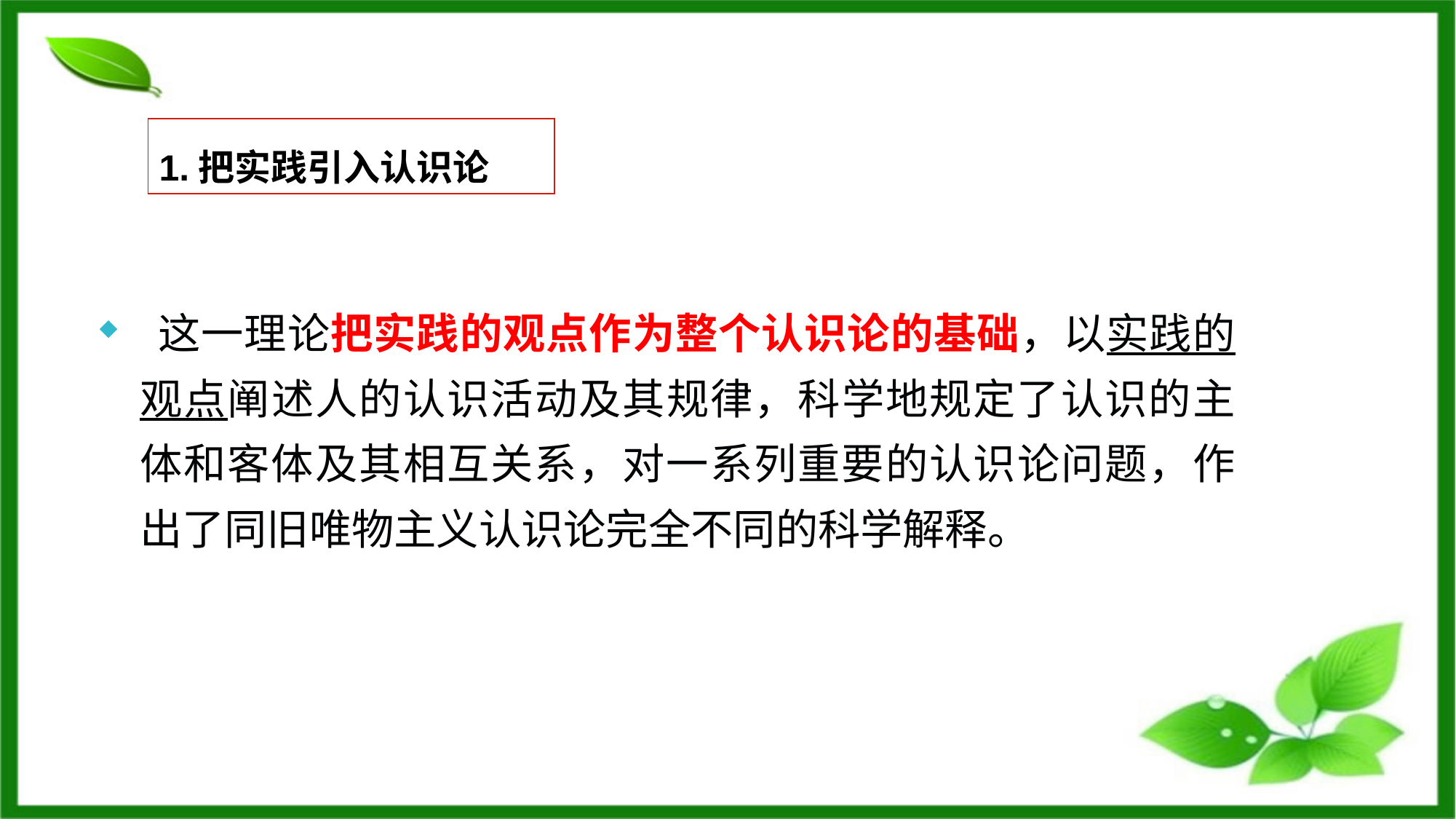

1.把实践引入认识论
 这一理论把实践的观点作为整个认识论的基础，以实践的观点阐述人的认识活动及其规律，科学地规定了认识的主体和客体及其相互关系，对一系列重要的认识论问题，作出了同旧唯物主义认识论完全不同的科学解释。